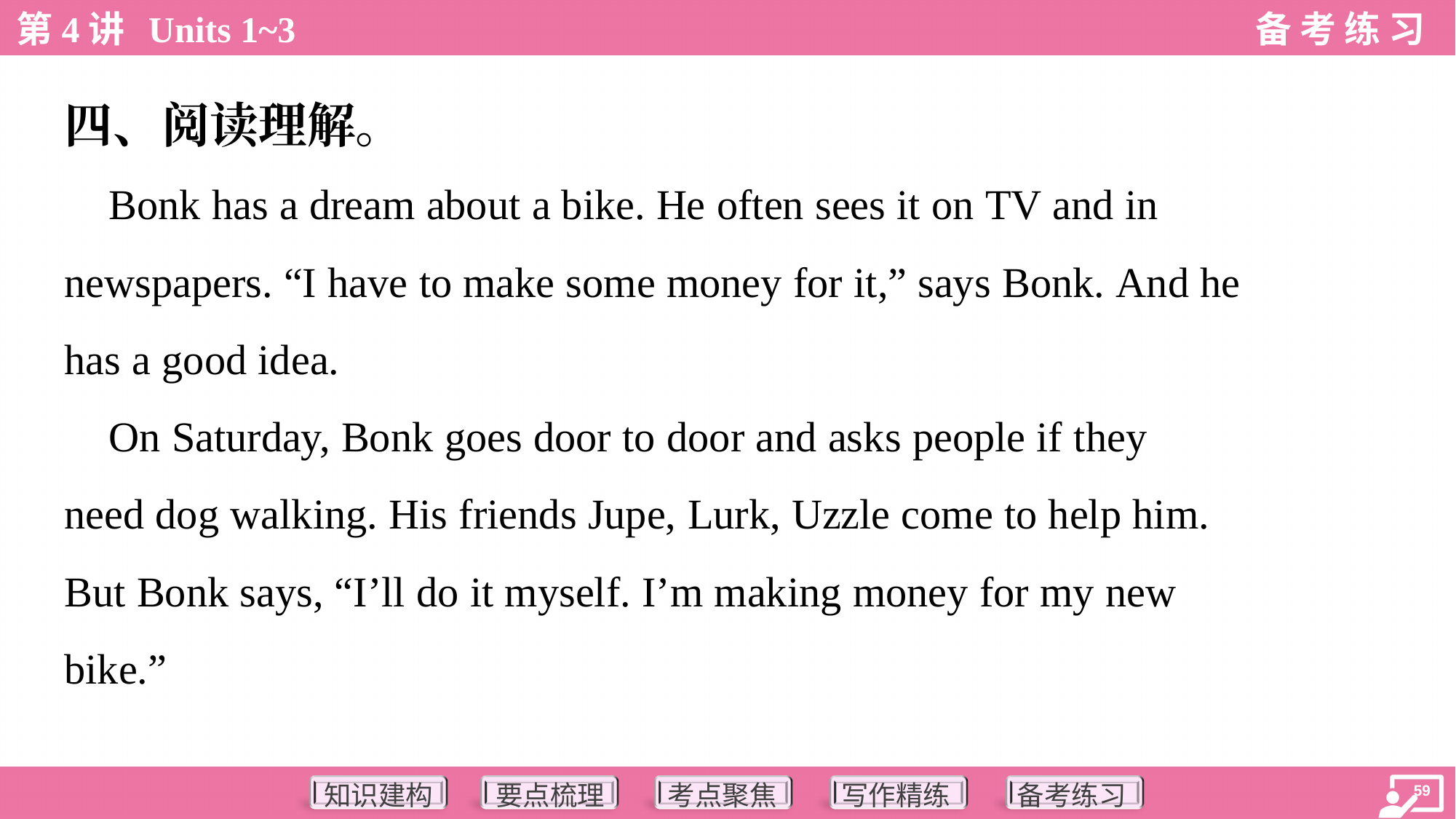

四、阅读理解。
    Bonk has a dream about a bike. He often sees it on TV and in
newspapers. “I have to make some money for it,” says Bonk. And he
has a good idea.
    On Saturday, Bonk goes door to door and asks people if they
need dog walking. His friends Jupe, Lurk, Uzzle come to help him.
But Bonk says, “I’ll do it myself. I’m making money for my new
bike.”